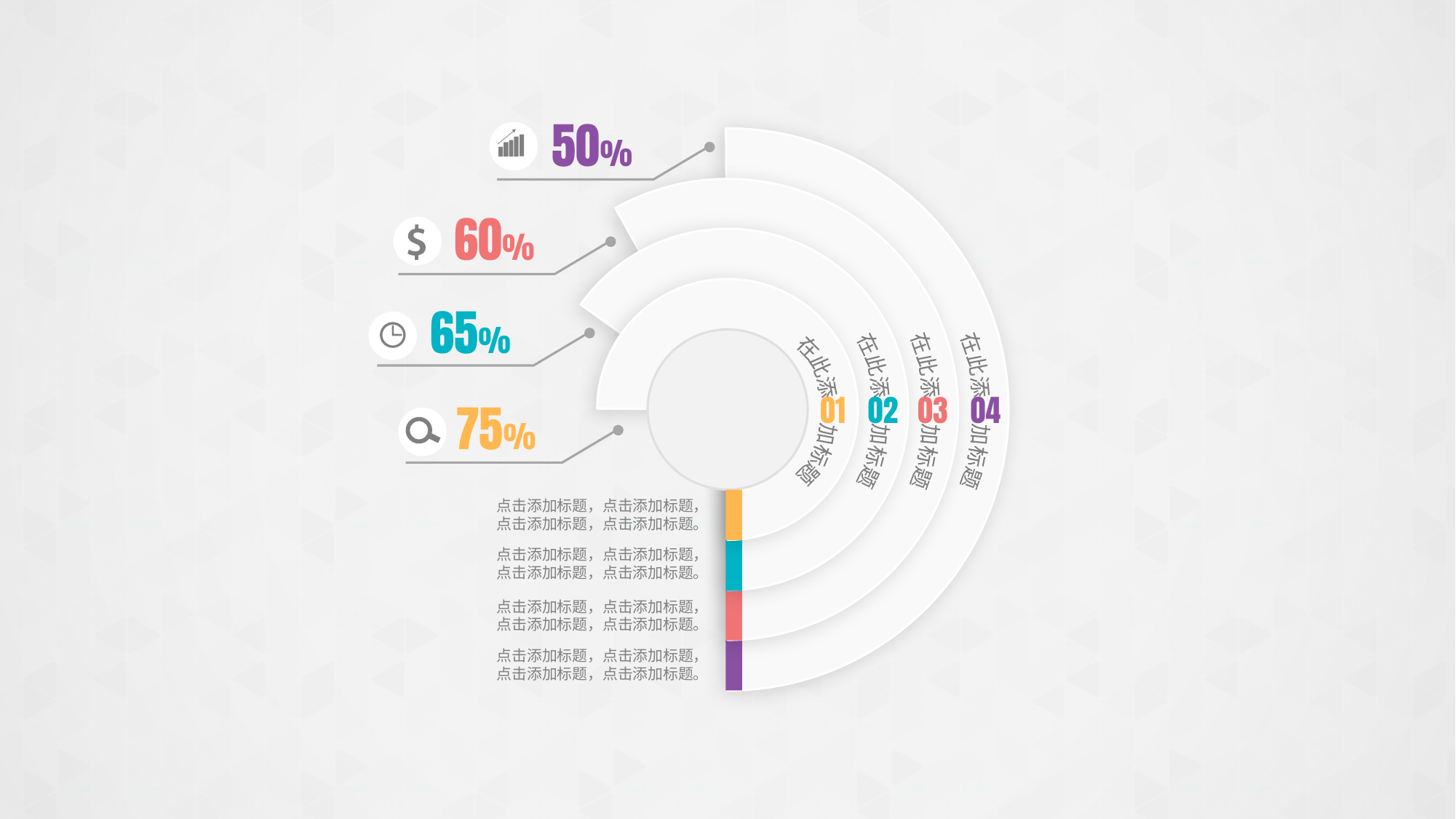

50%

在此添     加标题
04

在此添     加标题
03

60%

在此添     加标题
02

在此添     加标题
01

65%

75%

点击添加标题，点击添加标题，点击添加标题，点击添加标题。
点击添加标题，点击添加标题，点击添加标题，点击添加标题。
点击添加标题，点击添加标题，点击添加标题，点击添加标题。
点击添加标题，点击添加标题，点击添加标题，点击添加标题。